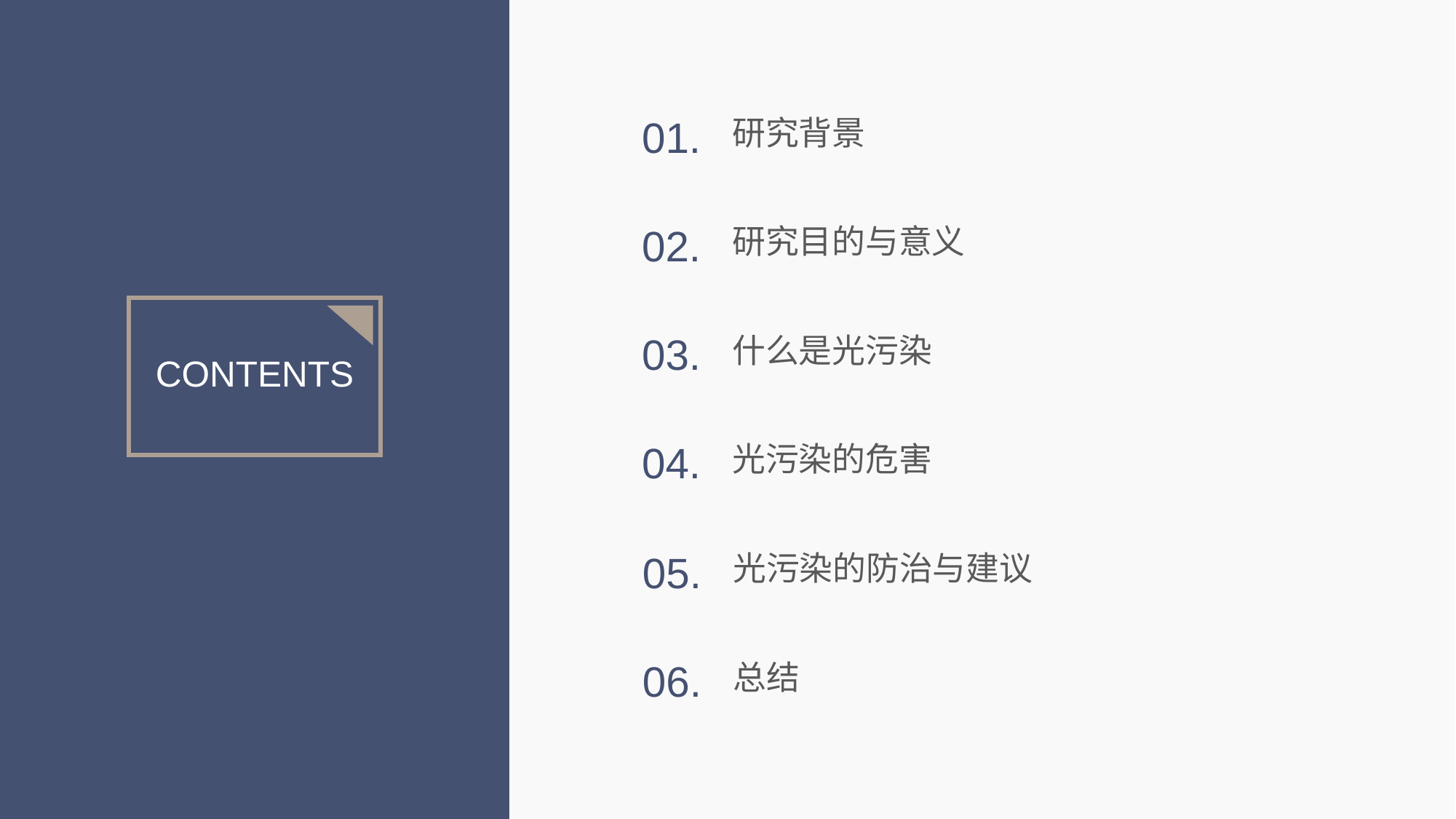

01.
研究背景
02.
研究目的与意义

03.
什么是光污染
CONTENTS
04.
光污染的危害
05.
光污染的防治与建议
06.
总结